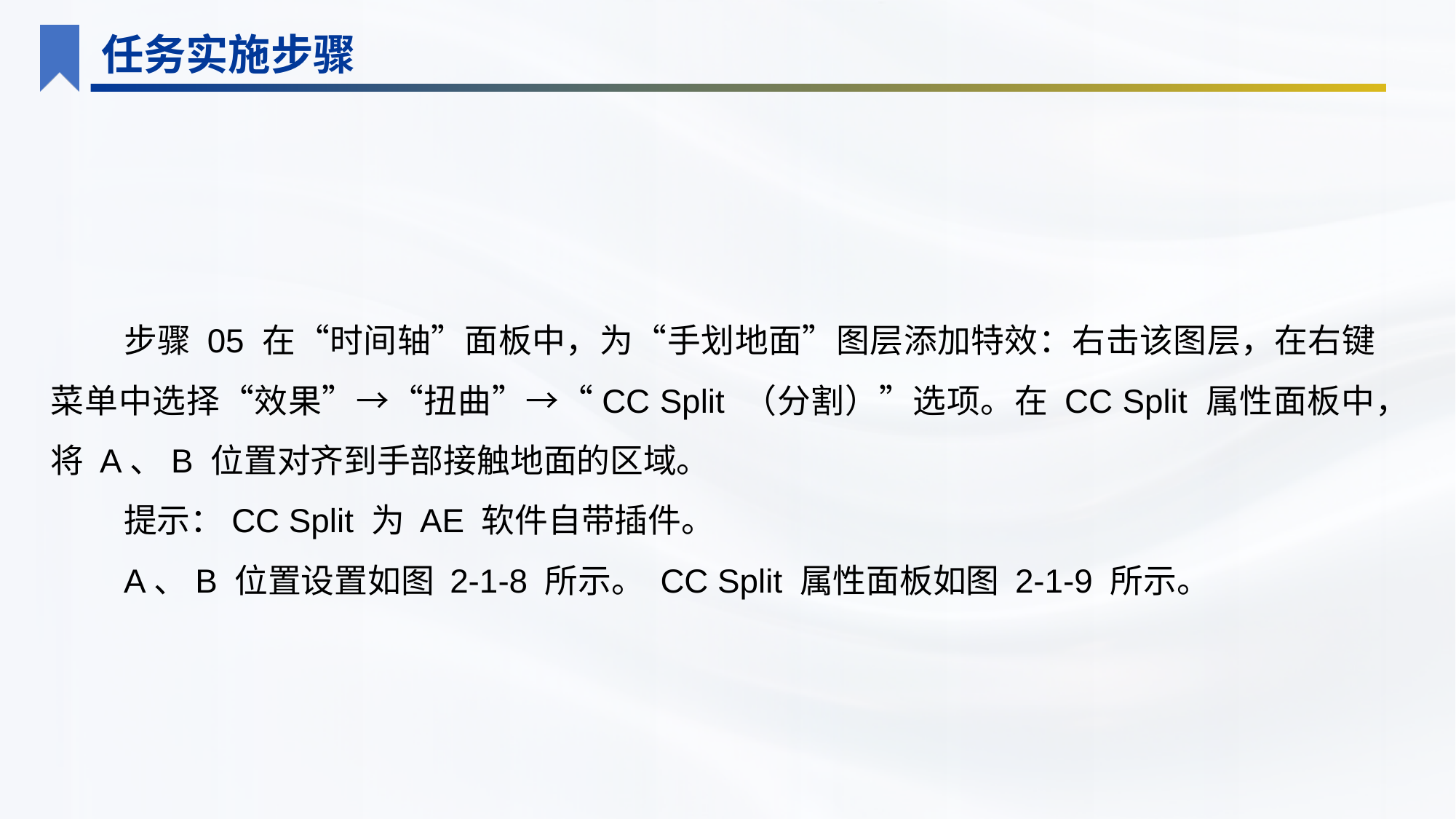

任务实施步骤
步骤 05 在“时间轴”面板中，为“手划地面”图层添加特效：右击该图层，在右键菜单中选择“效果”→“扭曲”→“CC Split （分割）”选项。在 CC Split 属性面板中，将 A、B 位置对齐到手部接触地面的区域。
提示：CC Split 为 AE 软件自带插件。
A、B 位置设置如图 2-1-8 所示。 CC Split 属性面板如图 2-1-9 所示。